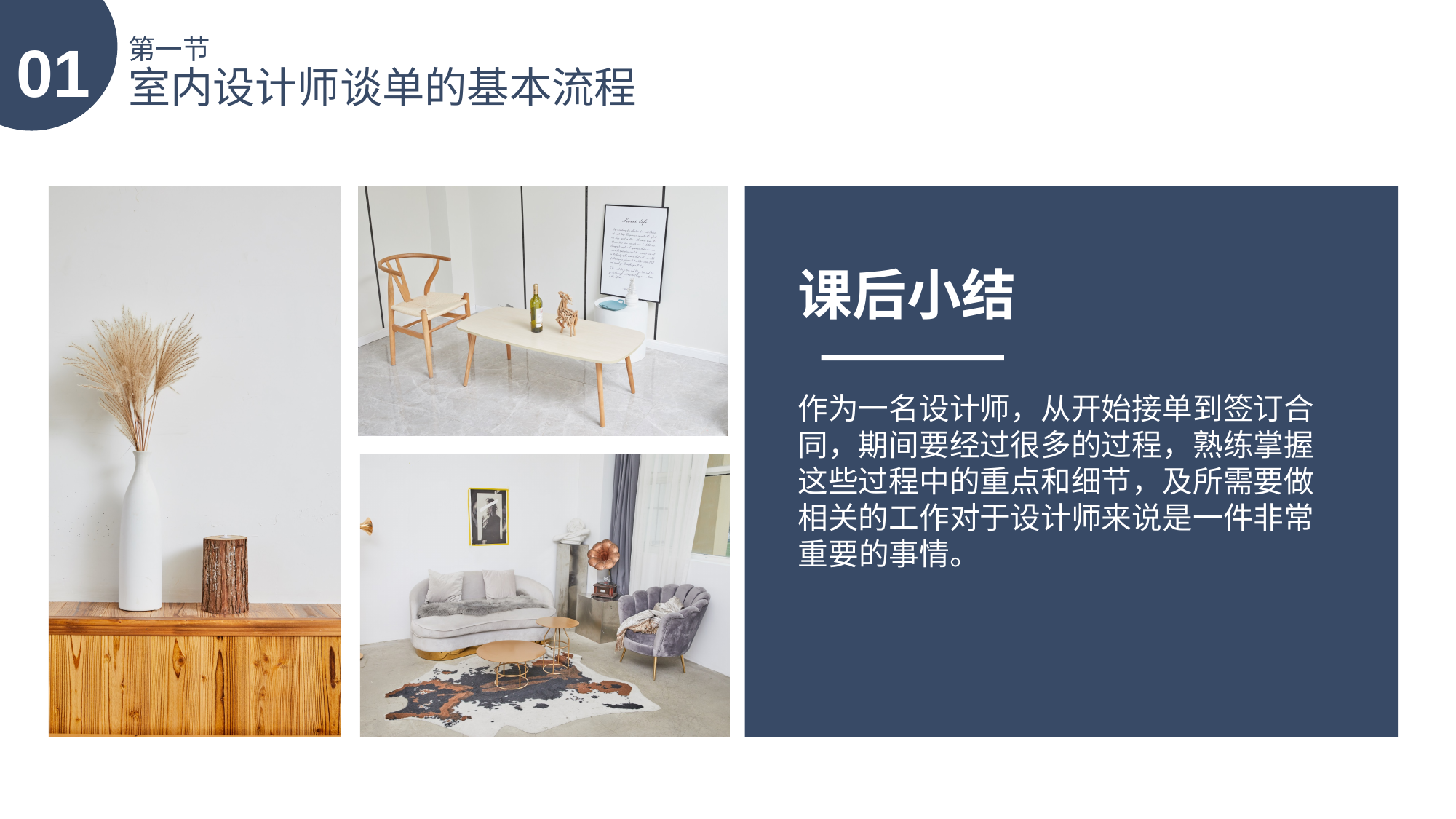

01
第一节
室内设计师谈单的基本流程
01

课后小结

作为一名设计师，从开始接单到签订合同，期间要经过很多的过程，熟练掌握这些过程中的重点和细节，及所需要做相关的工作对于设计师来说是一件非常重要的事情。